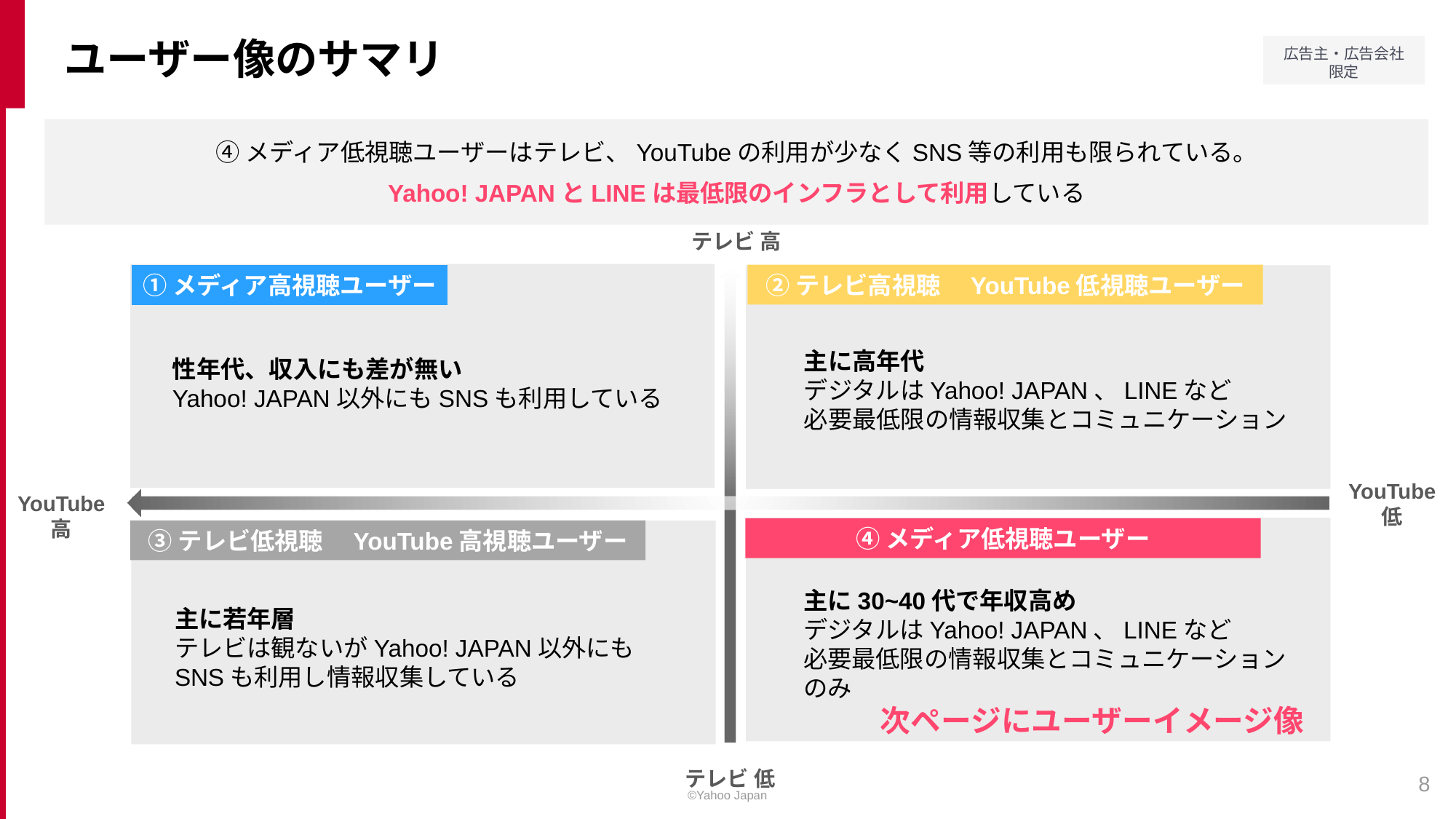

ユーザー像のサマリ
④メディア低視聴ユーザーはテレビ、YouTubeの利用が少なくSNS等の利用も限られている。
Yahoo! JAPANとLINEは最低限のインフラとして利用している
テレビ 高

②テレビ高視聴　YouTube低視聴ユーザー
①メディア高視聴ユーザー

主に高年代
デジタルはYahoo! JAPAN、LINEなど
必要最低限の情報収集とコミュニケーション
性年代、収入にも差が無い
Yahoo! JAPAN以外にもSNSも利用している
YouTube
低
YouTube
高

④メディア低視聴ユーザー
③テレビ低視聴　YouTube高視聴ユーザー

主に30~40代で年収高め
デジタルはYahoo! JAPAN、LINEなど
必要最低限の情報収集とコミュニケーション
のみ
主に若年層
テレビは観ないがYahoo! JAPAN以外にも
SNSも利用し情報収集している
次ページにユーザーイメージ像
テレビ 低
8